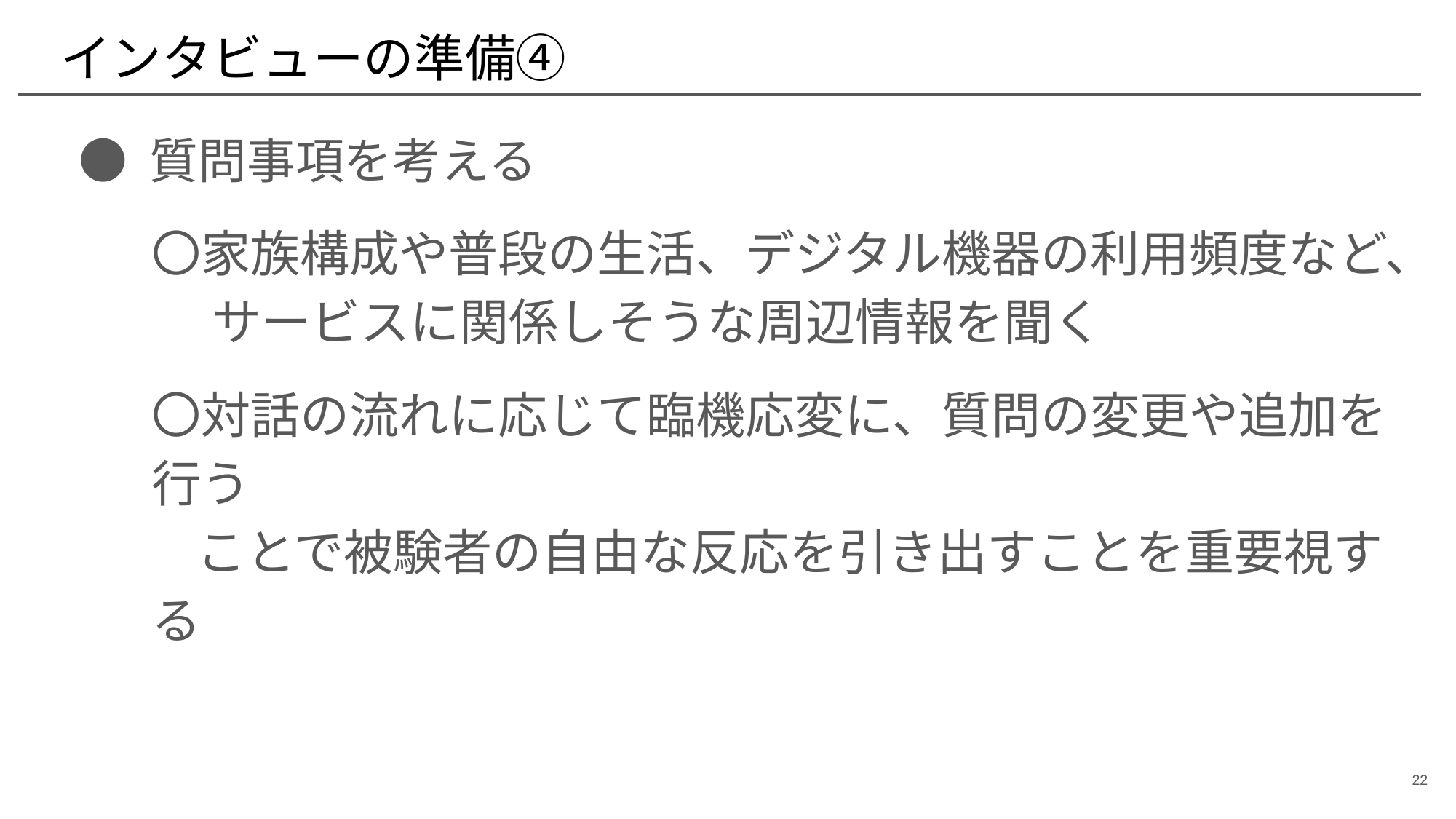

# インタビューの準備④
● 質問事項を考える

〇家族構成や普段の生活、デジタル機器の利用頻度など、
　 サービスに関係しそうな周辺情報を聞く

〇対話の流れに応じて臨機応変に、質問の変更や追加を行う
   ことで被験者の自由な反応を引き出すことを重要視する
22